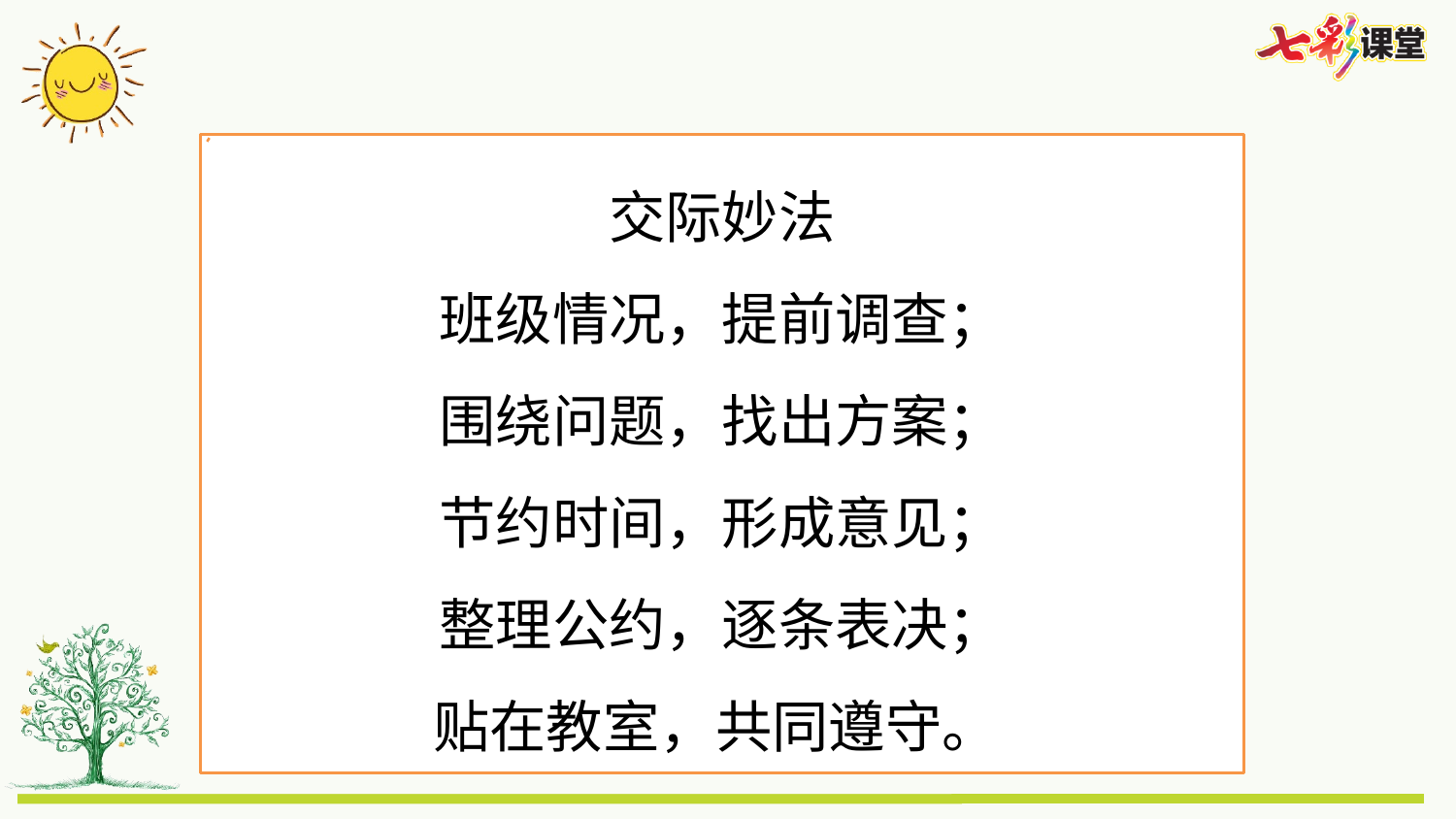

交际妙法
班级情况，提前调查；
围绕问题，找出方案；
节约时间，形成意见；
整理公约，逐条表决；
贴在教室，共同遵守。